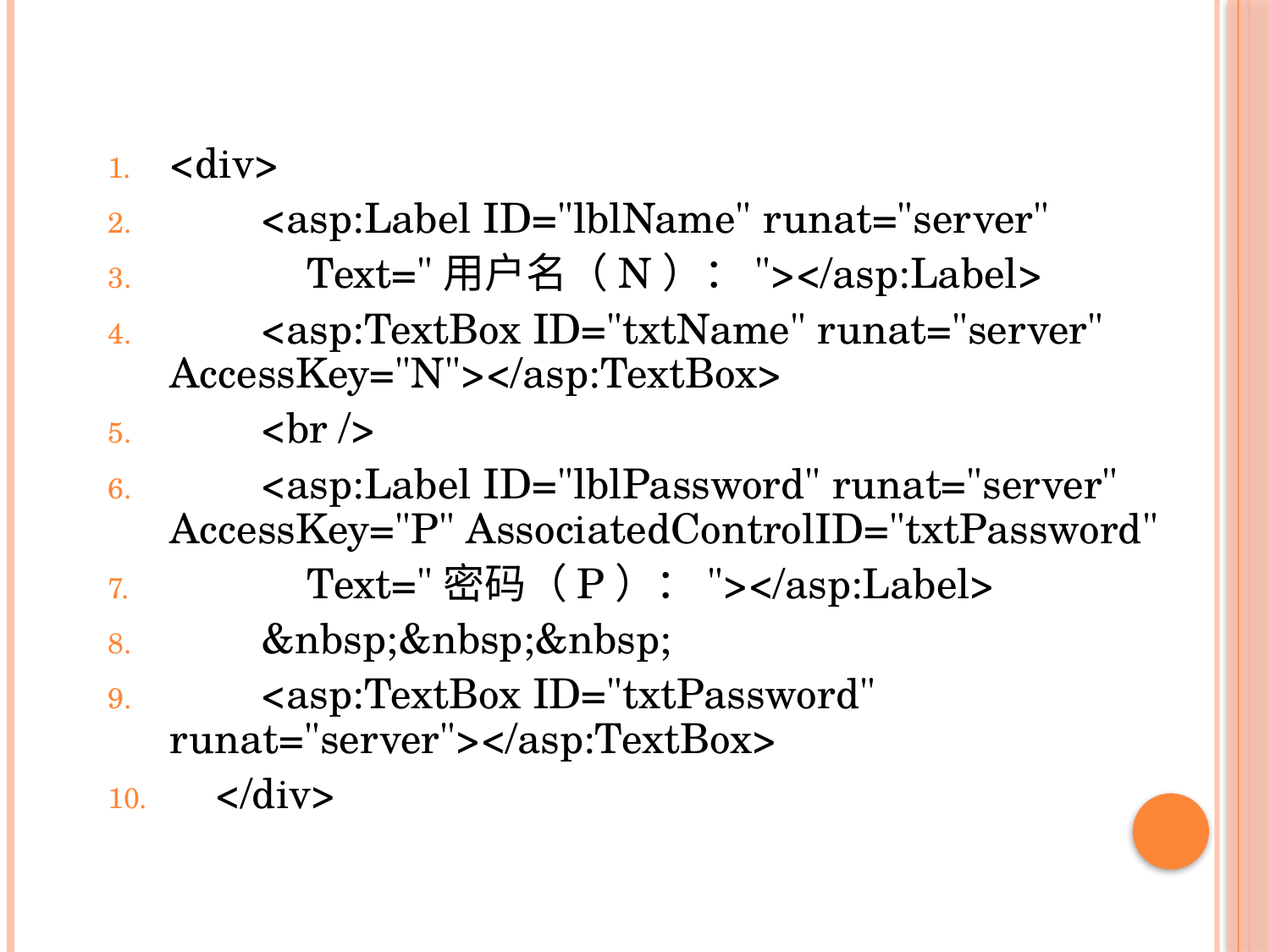

#
<div>
        <asp:Label ID="lblName" runat="server"
            Text="用户名（N）："></asp:Label>
        <asp:TextBox ID="txtName" runat="server" AccessKey="N"></asp:TextBox>
        <br />
        <asp:Label ID="lblPassword" runat="server" AccessKey="P" AssociatedControlID="txtPassword"
            Text="密码（P）："></asp:Label>
        &nbsp;&nbsp;&nbsp;
        <asp:TextBox ID="txtPassword" runat="server"></asp:TextBox>
    </div>
15